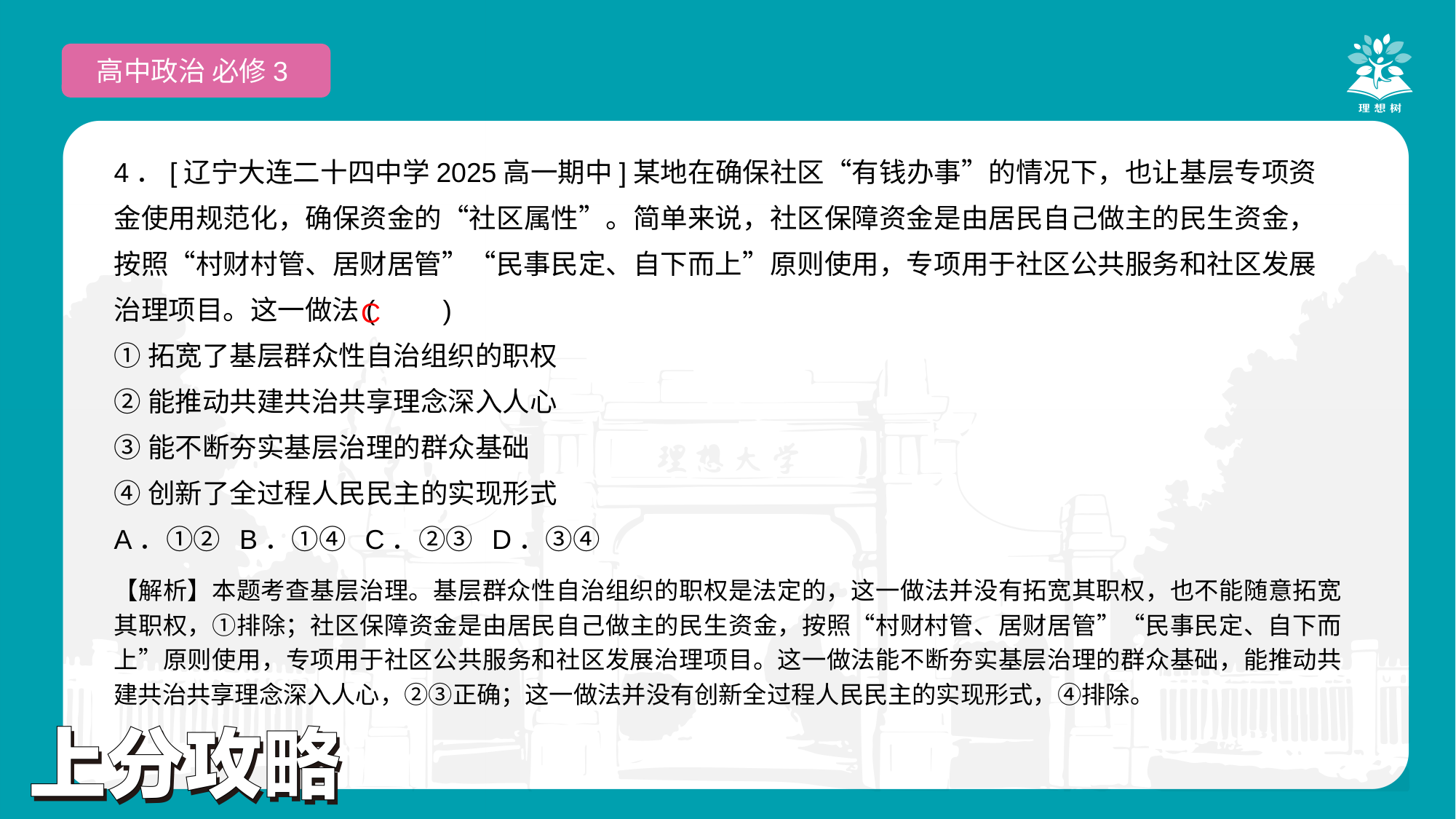

高中政治 必修3
4．[辽宁大连二十四中学2025高一期中]某地在确保社区“有钱办事”的情况下，也让基层专项资金使用规范化，确保资金的“社区属性”。简单来说，社区保障资金是由居民自己做主的民生资金，按照“村财村管、居财居管”“民事民定、自下而上”原则使用，专项用于社区公共服务和社区发展治理项目。这一做法(　　)
①拓宽了基层群众性自治组织的职权
②能推动共建共治共享理念深入人心
③能不断夯实基层治理的群众基础
④创新了全过程人民民主的实现形式
A．①②  B．①④  C．②③  D．③④
C
【解析】本题考查基层治理。基层群众性自治组织的职权是法定的，这一做法并没有拓宽其职权，也不能随意拓宽其职权，①排除；社区保障资金是由居民自己做主的民生资金，按照“村财村管、居财居管”“民事民定、自下而上”原则使用，专项用于社区公共服务和社区发展治理项目。这一做法能不断夯实基层治理的群众基础，能推动共建共治共享理念深入人心，②③正确；这一做法并没有创新全过程人民民主的实现形式，④排除。